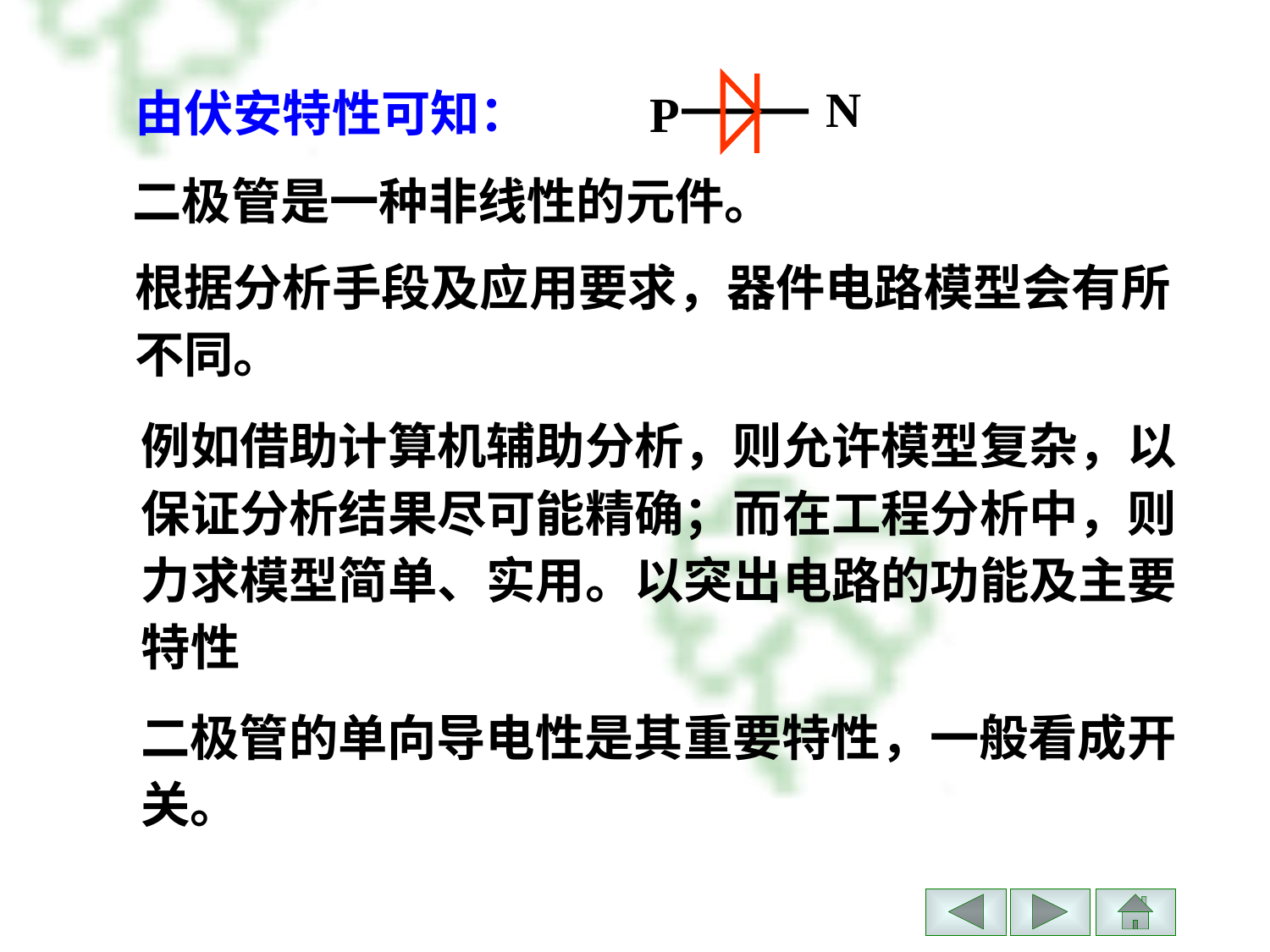

N
P

由伏安特性可知：
二极管是一种非线性的元件。
根据分析手段及应用要求，器件电路模型会有所不同。
例如借助计算机辅助分析，则允许模型复杂，以保证分析结果尽可能精确；而在工程分析中，则力求模型简单、实用。以突出电路的功能及主要特性
二极管的单向导电性是其重要特性，一般看成开关。